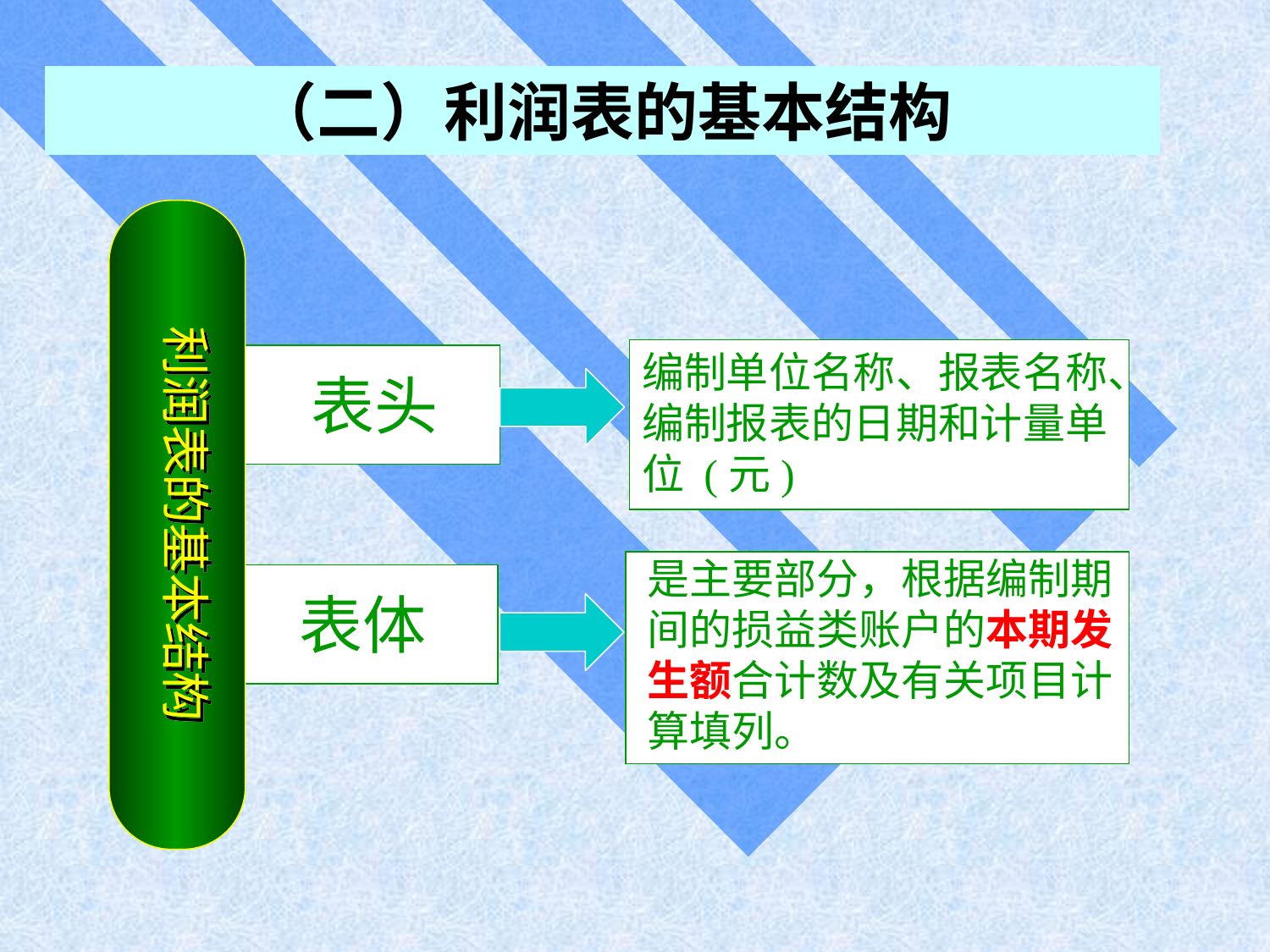

（二）利润表的基本结构

利润表的基本结构
编制单位名称、报表名称、编制报表的日期和计量单位 (元)

     表头

是主要部分，根据编制期间的损益类账户的本期发生额合计数及有关项目计算填列。

表体